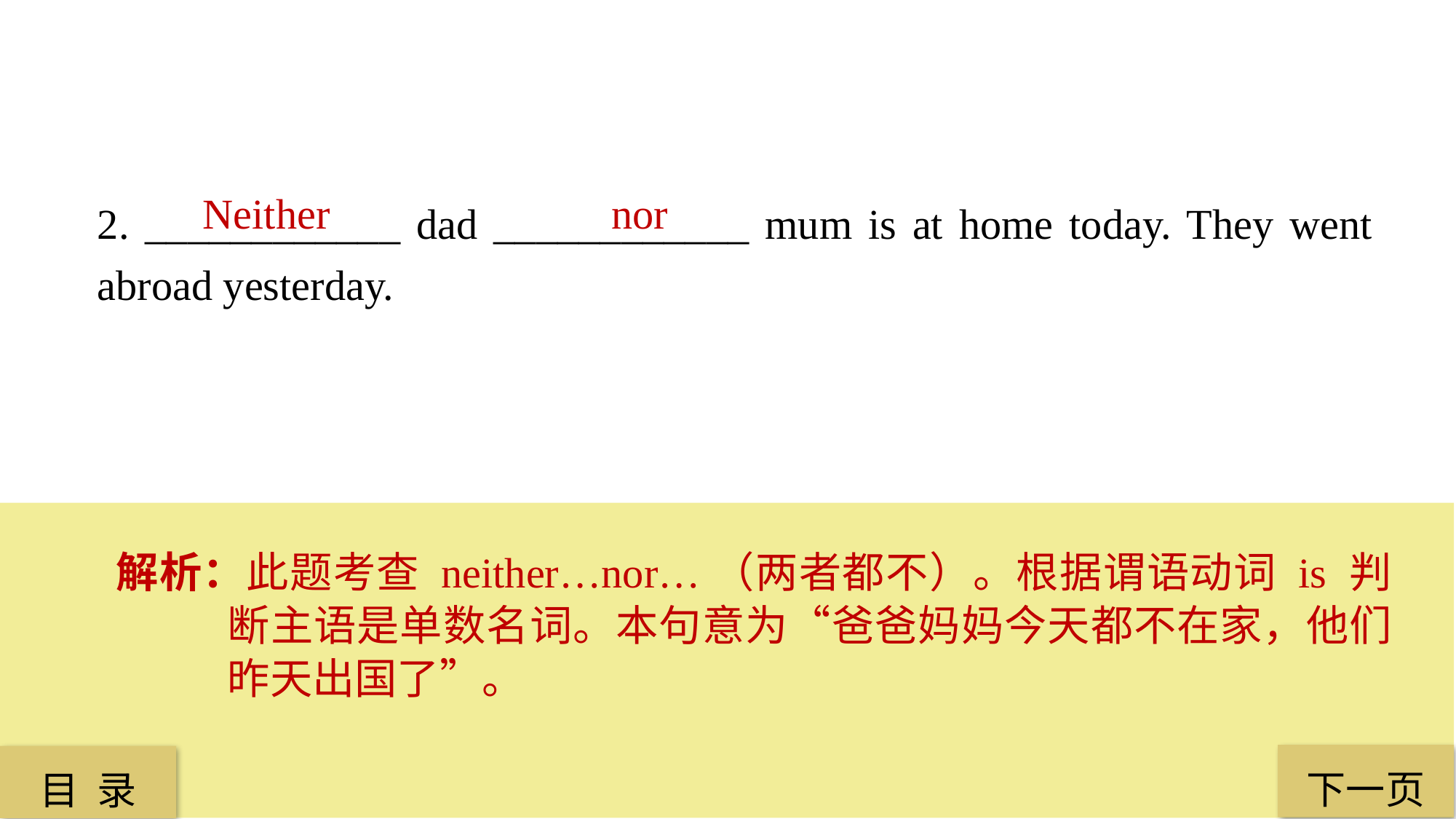

Neither
 nor
2. ____________ dad ____________ mum is at home today. They went abroad yesterday.
解析：此题考查 neither…nor…（两者都不）。根据谓语动词 is 判断主语是单数名词。本句意为“爸爸妈妈今天都不在家，他们昨天出国了”。